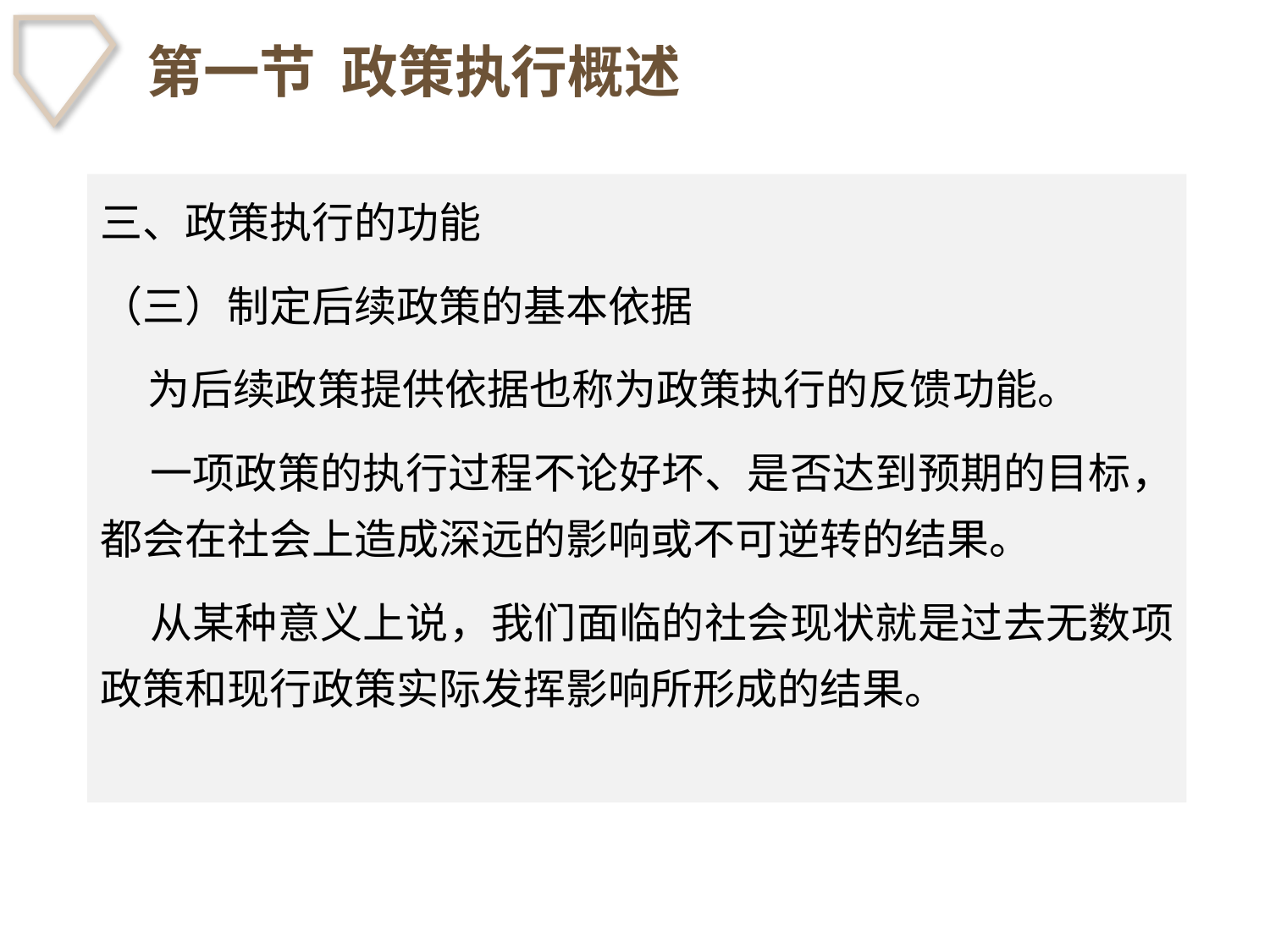

# 第一节  政策执行概述
三、政策执行的功能
（三）制定后续政策的基本依据
    为后续政策提供依据也称为政策执行的反馈功能。
    一项政策的执行过程不论好坏、是否达到预期的目标，都会在社会上造成深远的影响或不可逆转的结果。
    从某种意义上说，我们面临的社会现状就是过去无数项政策和现行政策实际发挥影响所形成的结果。